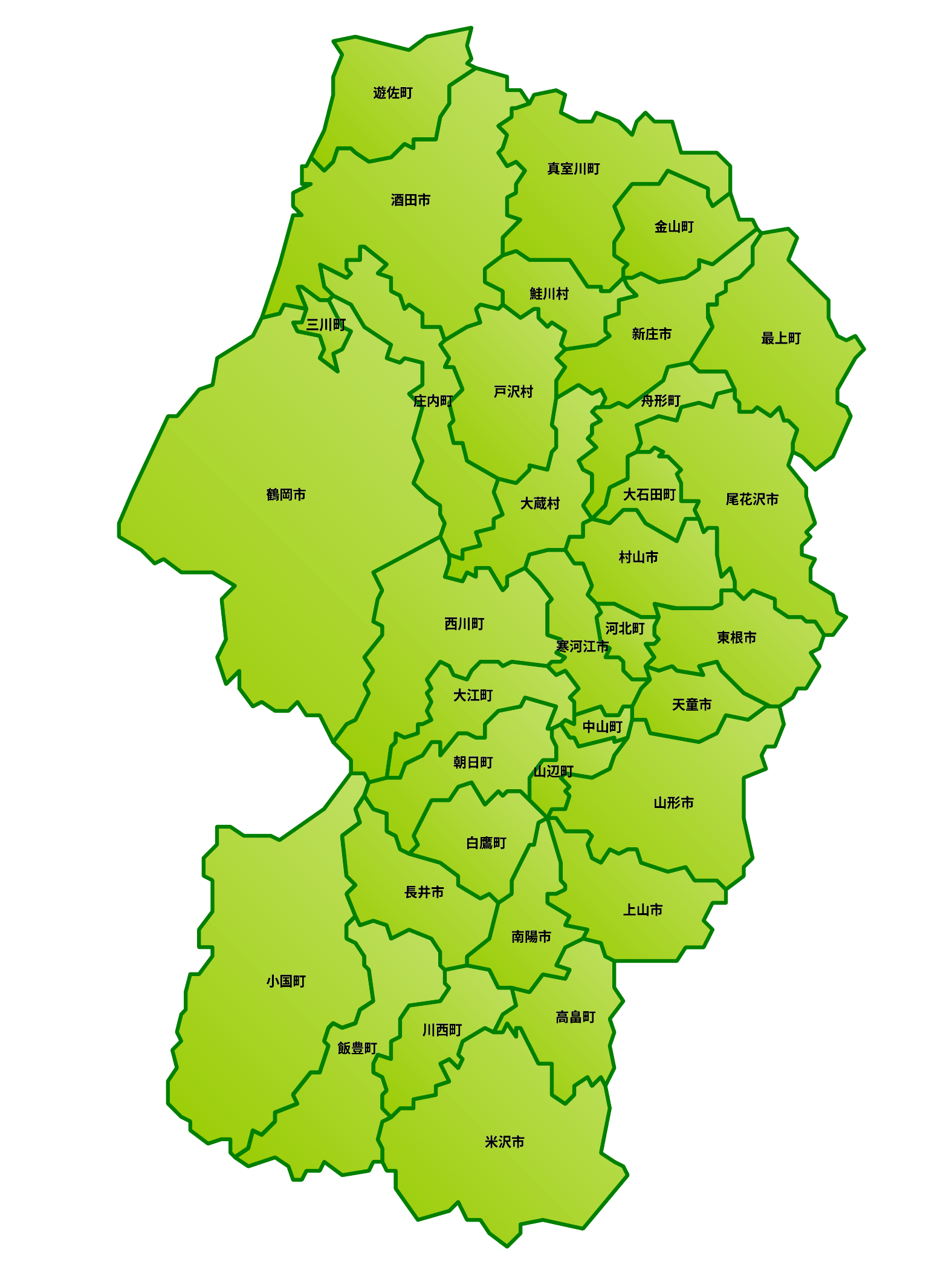

遊佐町
遊佐町
真室川町
真室川町
酒田市
酒田市
金山町
金山町
鮭川村
鮭川村
三川町
三川町
新庄市
新庄市
最上町
最上町
戸沢村
戸沢村
庄内町
庄内町
舟形町
舟形町
鶴岡市
鶴岡市
大石田町
大石田町
尾花沢市
尾花沢市
大蔵村
大蔵村
村山市
村山市
西川町
西川町
河北町
河北町
東根市
東根市
寒河江市
寒河江市
大江町
大江町
天童市
天童市
中山町
中山町
朝日町
朝日町
山辺町
山辺町
山形市
山形市
白鷹町
白鷹町
長井市
長井市
上山市
上山市
南陽市
南陽市
小国町
小国町
高畠町
高畠町
川西町
川西町
飯豊町
飯豊町
米沢市
米沢市